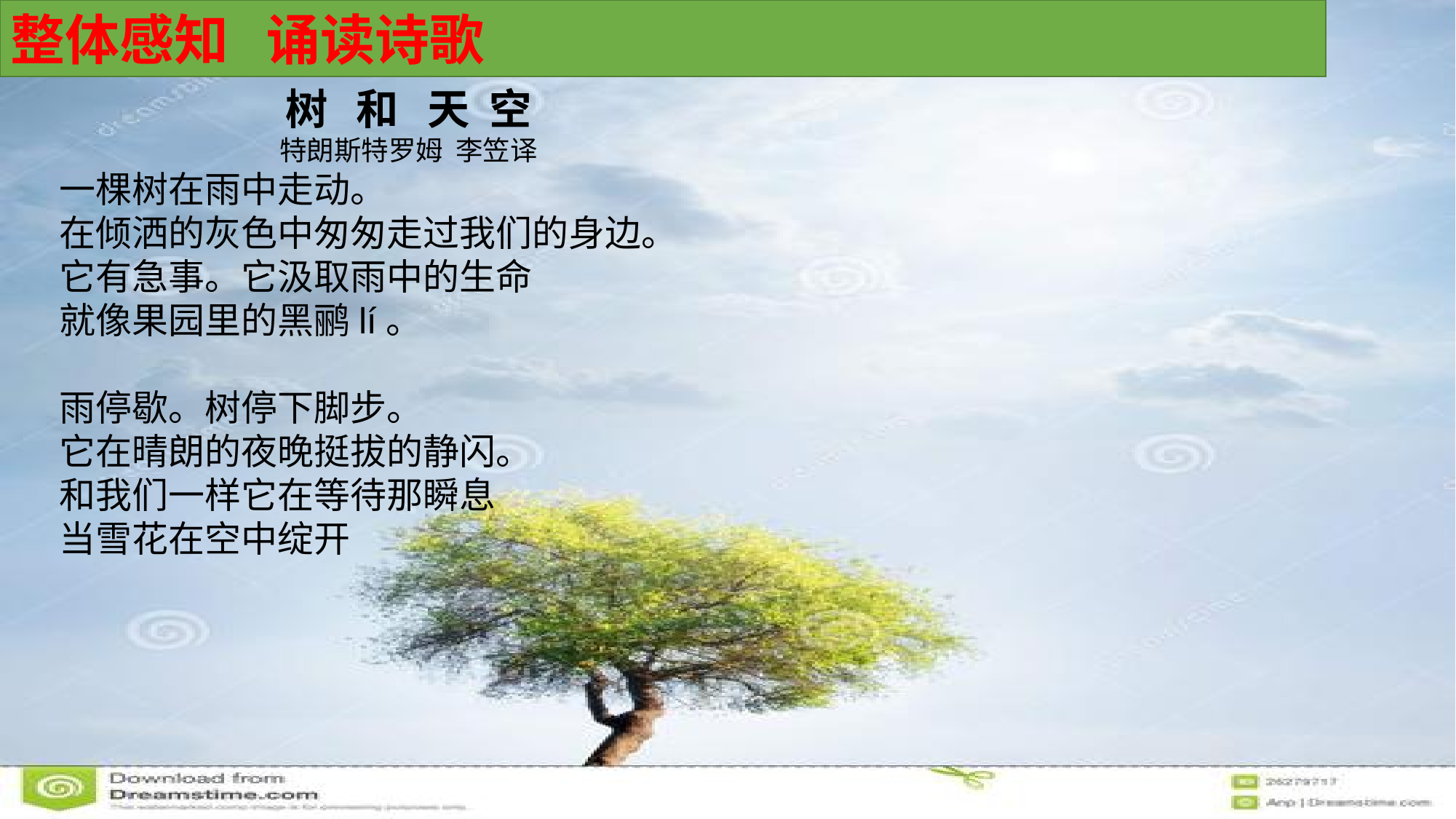

整体感知   诵读诗歌
树   和   天  空
特朗斯特罗姆  李笠译
一棵树在雨中走动。
在倾洒的灰色中匆匆走过我们的身边。
它有急事。它汲取雨中的生命
就像果园里的黑鹂lí。

雨停歇。树停下脚步。
它在晴朗的夜晚挺拔的静闪。
和我们一样它在等待那瞬息
当雪花在空中绽开